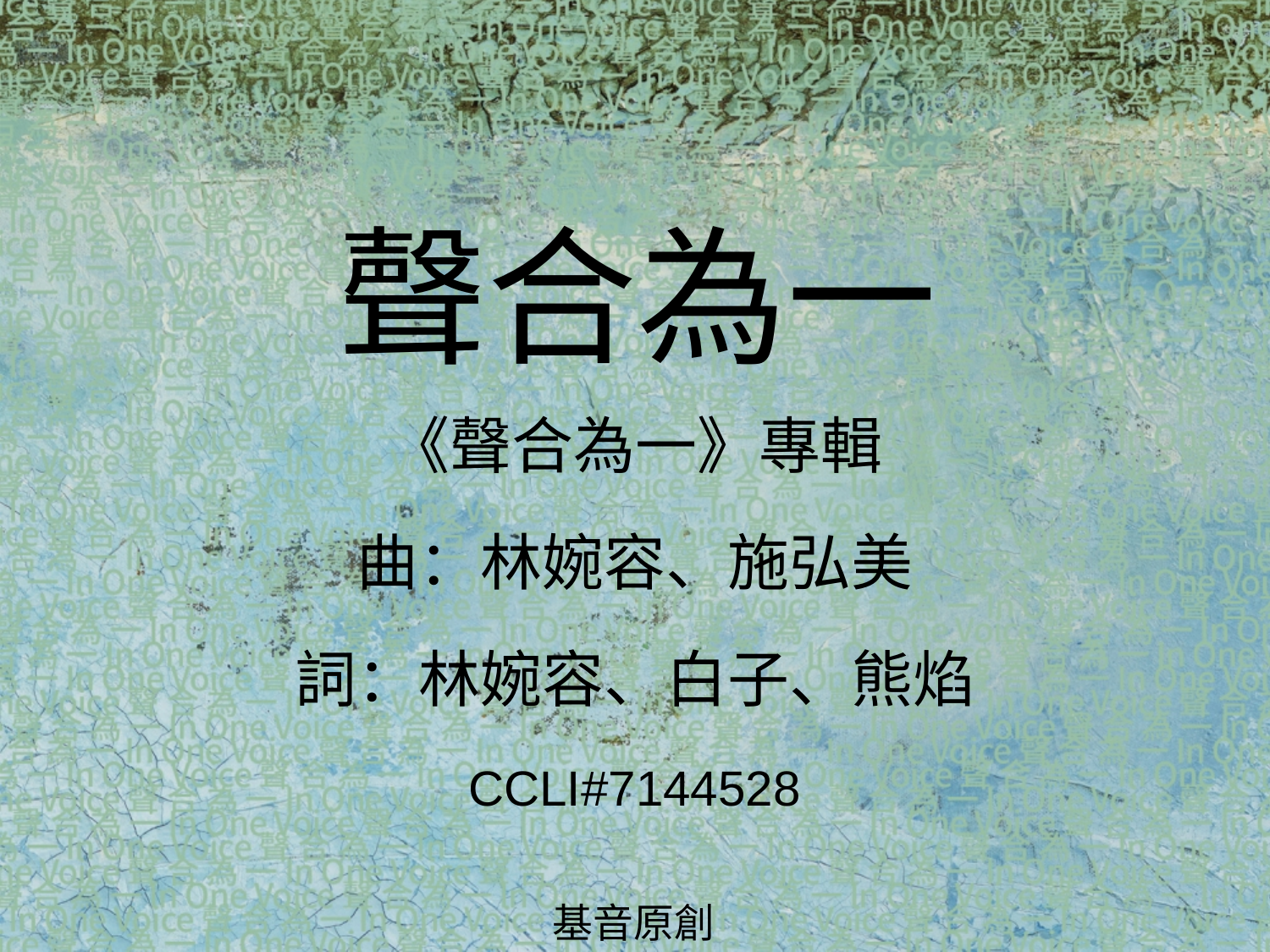

聲合為一

# 《聲合為一》專輯 曲：林婉容、施弘美 詞：林婉容、白子、熊焰 CCLI#7144528
基音原創